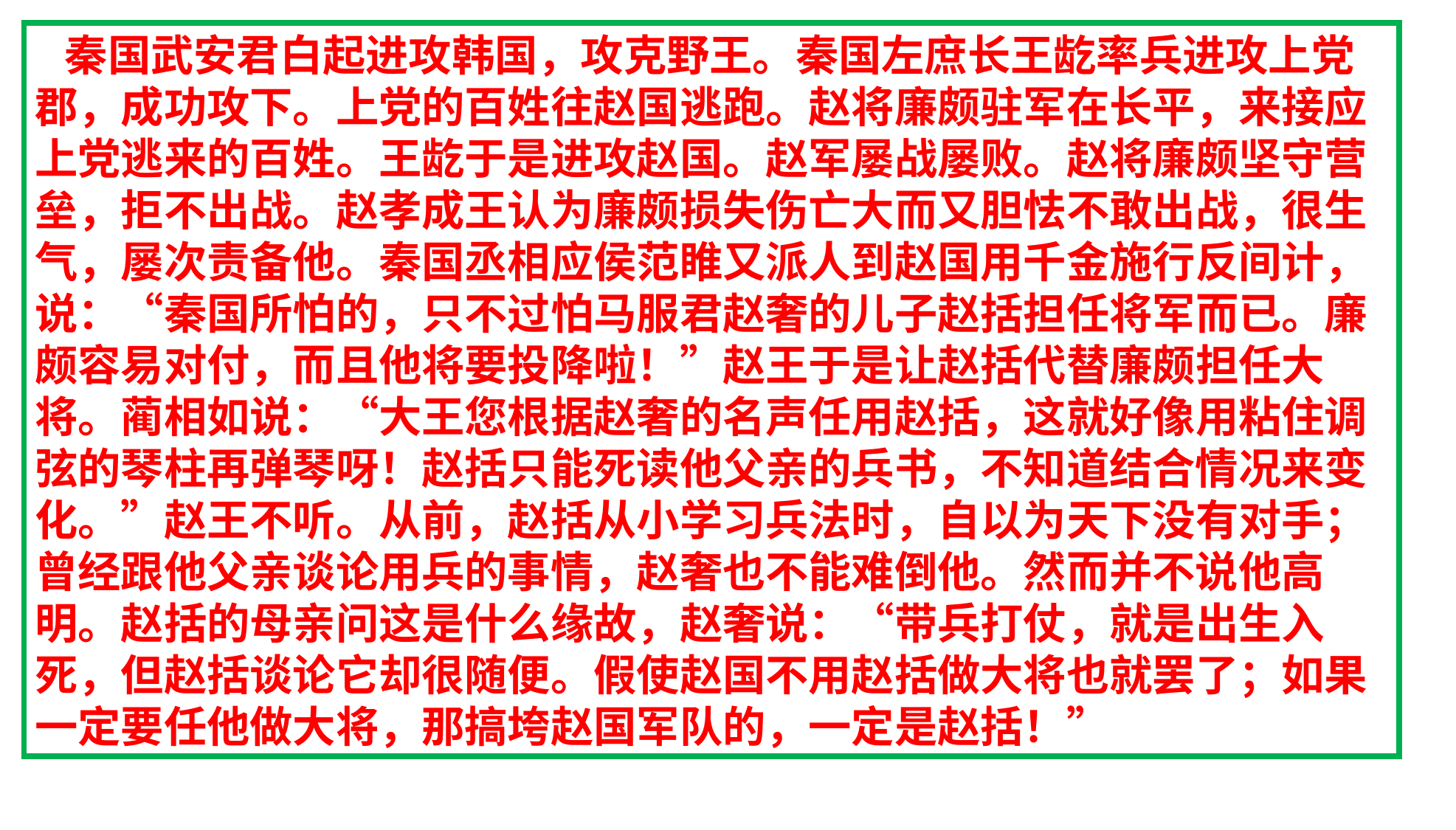

秦国武安君白起进攻韩国，攻克野王。秦国左庶长王龁率兵进攻上党郡，成功攻下。上党的百姓往赵国逃跑。赵将廉颇驻军在长平，来接应上党逃来的百姓。王龁于是进攻赵国。赵军屡战屡败。赵将廉颇坚守营垒，拒不出战。赵孝成王认为廉颇损失伤亡大而又胆怯不敢出战，很生气，屡次责备他。秦国丞相应侯范睢又派人到赵国用千金施行反间计，说：“秦国所怕的，只不过怕马服君赵奢的儿子赵括担任将军而已。廉颇容易对付，而且他将要投降啦！”赵王于是让赵括代替廉颇担任大将。蔺相如说：“大王您根据赵奢的名声任用赵括，这就好像用粘住调弦的琴柱再弹琴呀！赵括只能死读他父亲的兵书，不知道结合情况来变化。”赵王不听。从前，赵括从小学习兵法时，自以为天下没有对手；曾经跟他父亲谈论用兵的事情，赵奢也不能难倒他。然而并不说他高明。赵括的母亲问这是什么缘故，赵奢说：“带兵打仗，就是出生入死，但赵括谈论它却很随便。假使赵国不用赵括做大将也就罢了；如果一定要任他做大将，那搞垮赵国军队的，一定是赵括！”